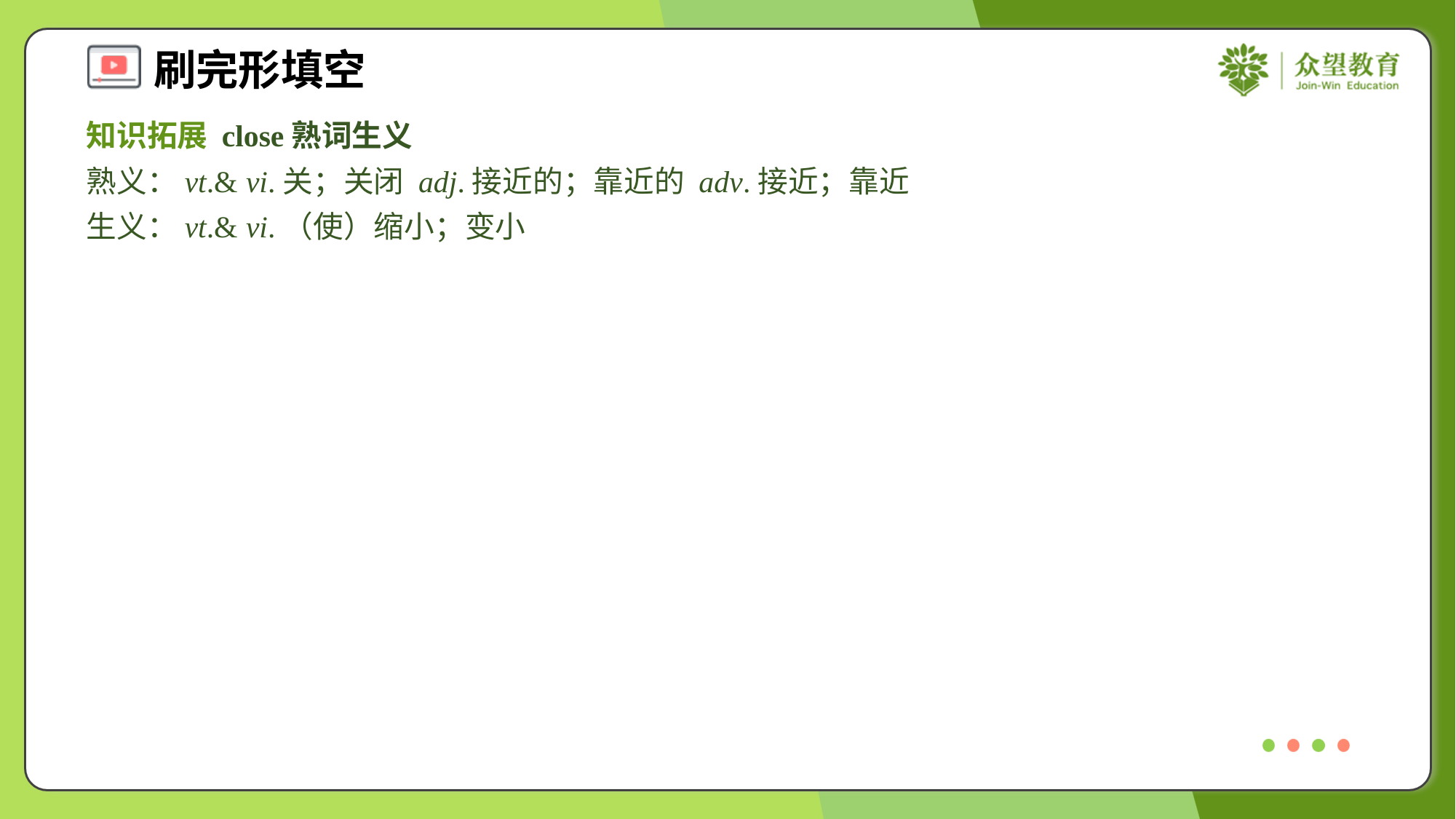

知识拓展 close熟词生义
熟义：vt.& vi.关；关闭 adj.接近的；靠近的 adv.接近；靠近
生义：vt.& vi.（使）缩小；变小